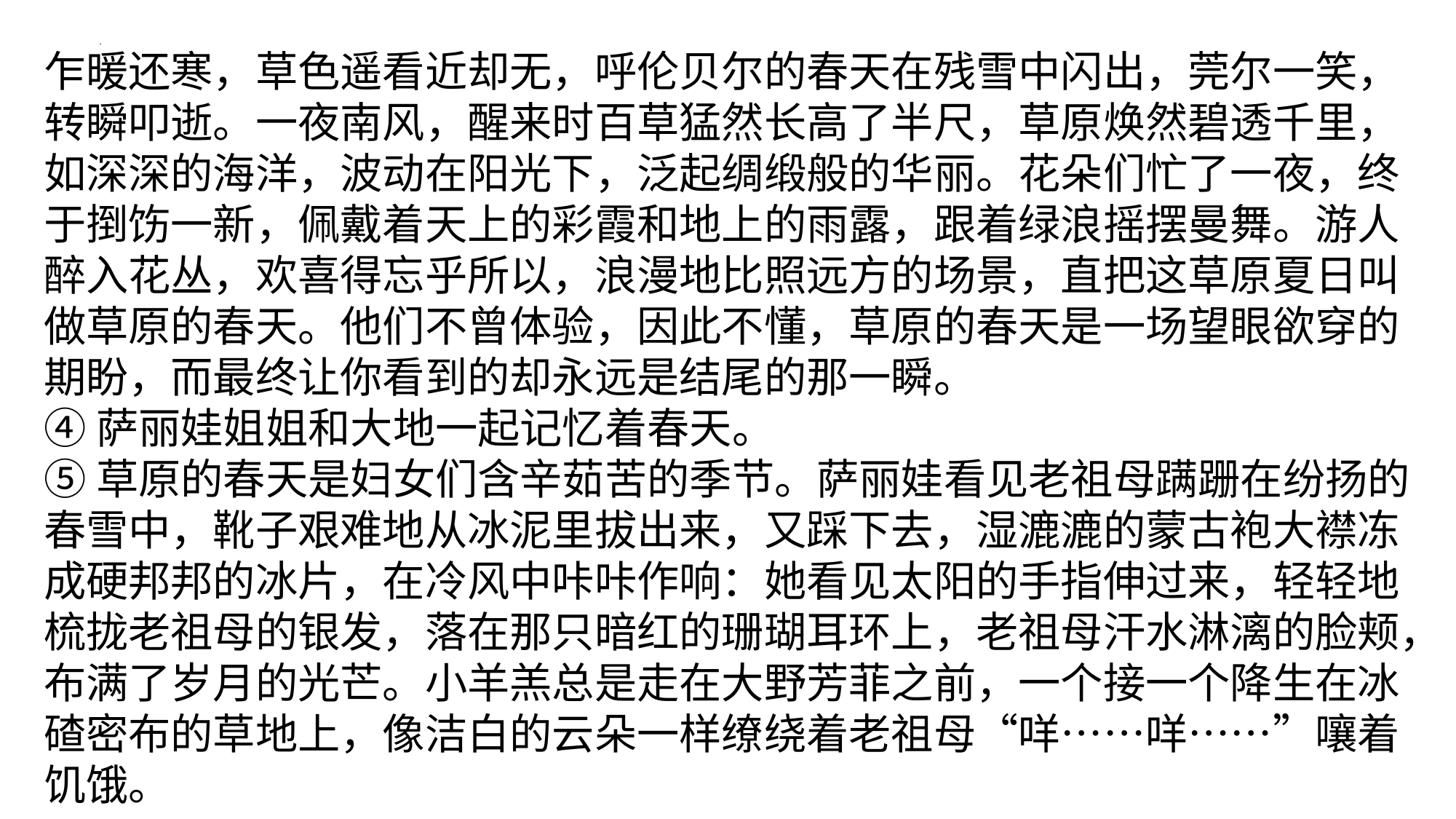

乍暖还寒，草色遥看近却无，呼伦贝尔的春天在残雪中闪出，莞尔一笑，转瞬叩逝。一夜南风，醒来时百草猛然长高了半尺，草原焕然碧透千里，如深深的海洋，波动在阳光下，泛起绸缎般的华丽。花朵们忙了一夜，终于捯饬一新，佩戴着天上的彩霞和地上的雨露，跟着绿浪摇摆曼舞。游人醉入花丛，欢喜得忘乎所以，浪漫地比照远方的场景，直把这草原夏日叫做草原的春天。他们不曾体验，因此不懂，草原的春天是一场望眼欲穿的期盼，而最终让你看到的却永远是结尾的那一瞬。
④萨丽娃姐姐和大地一起记忆着春天。
⑤草原的春天是妇女们含辛茹苦的季节。萨丽娃看见老祖母蹒跚在纷扬的春雪中，靴子艰难地从冰泥里拔出来，又踩下去，湿漉漉的蒙古袍大襟冻成硬邦邦的冰片，在冷风中咔咔作响：她看见太阳的手指伸过来，轻轻地梳拢老祖母的银发，落在那只暗红的珊瑚耳环上，老祖母汗水淋漓的脸颊，布满了岁月的光芒。小羊羔总是走在大野芳菲之前，一个接一个降生在冰碴密布的草地上，像洁白的云朵一样缭绕着老祖母“咩……咩……”嚷着饥饿。